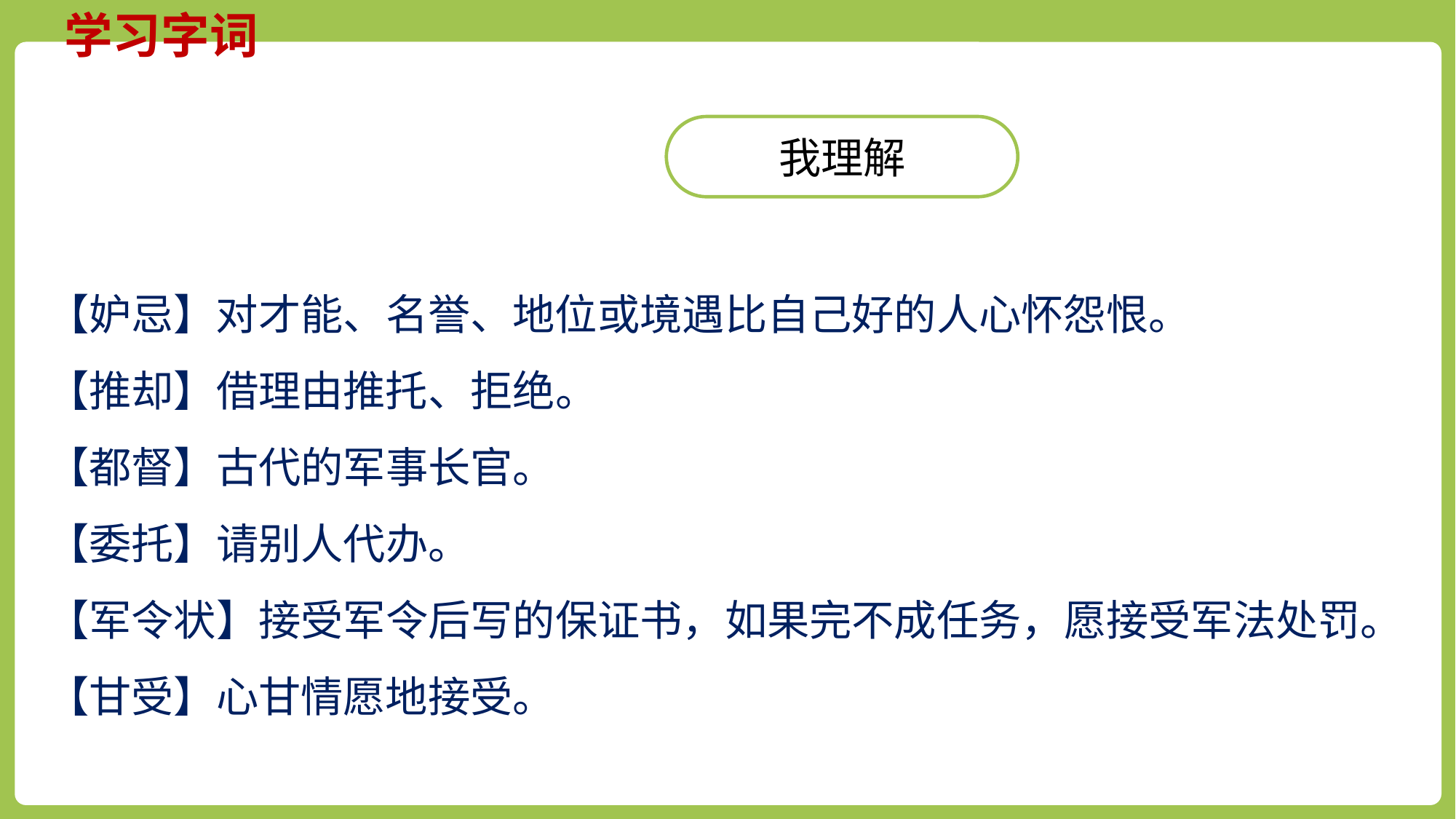

学习字词
我理解
【妒忌】对才能、名誉、地位或境遇比自己好的人心怀怨恨。
【推却】借理由推托、拒绝。
【都督】古代的军事长官。
【委托】请别人代办。
【军令状】接受军令后写的保证书，如果完不成任务，愿接受军法处罚。
【甘受】心甘情愿地接受。